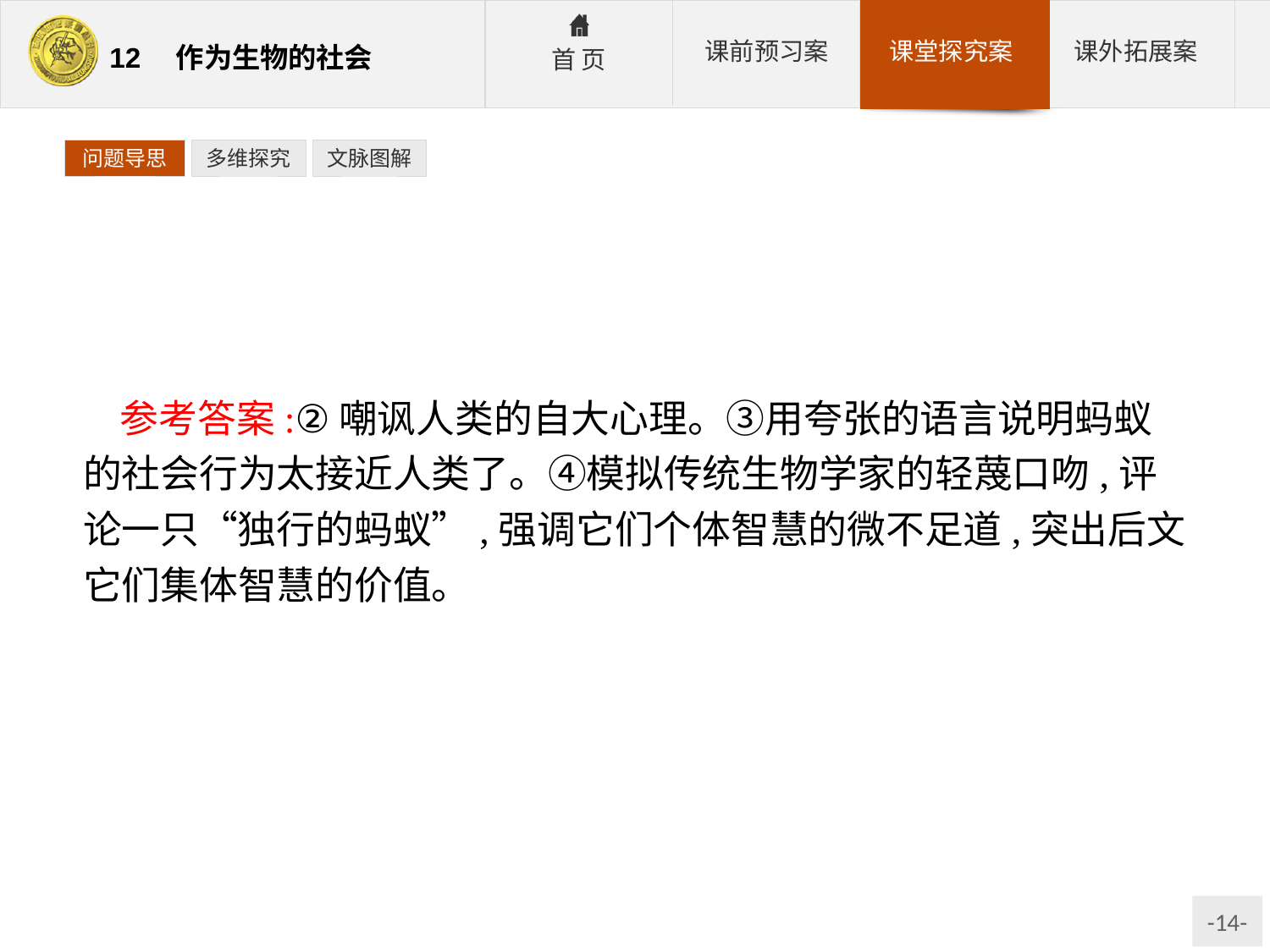

问题导思
多维探究
文脉图解
参考答案:②嘲讽人类的自大心理。③用夸张的语言说明蚂蚁的社会行为太接近人类了。④模拟传统生物学家的轻蔑口吻,评论一只“独行的蚂蚁”,强调它们个体智慧的微不足道,突出后文它们集体智慧的价值。